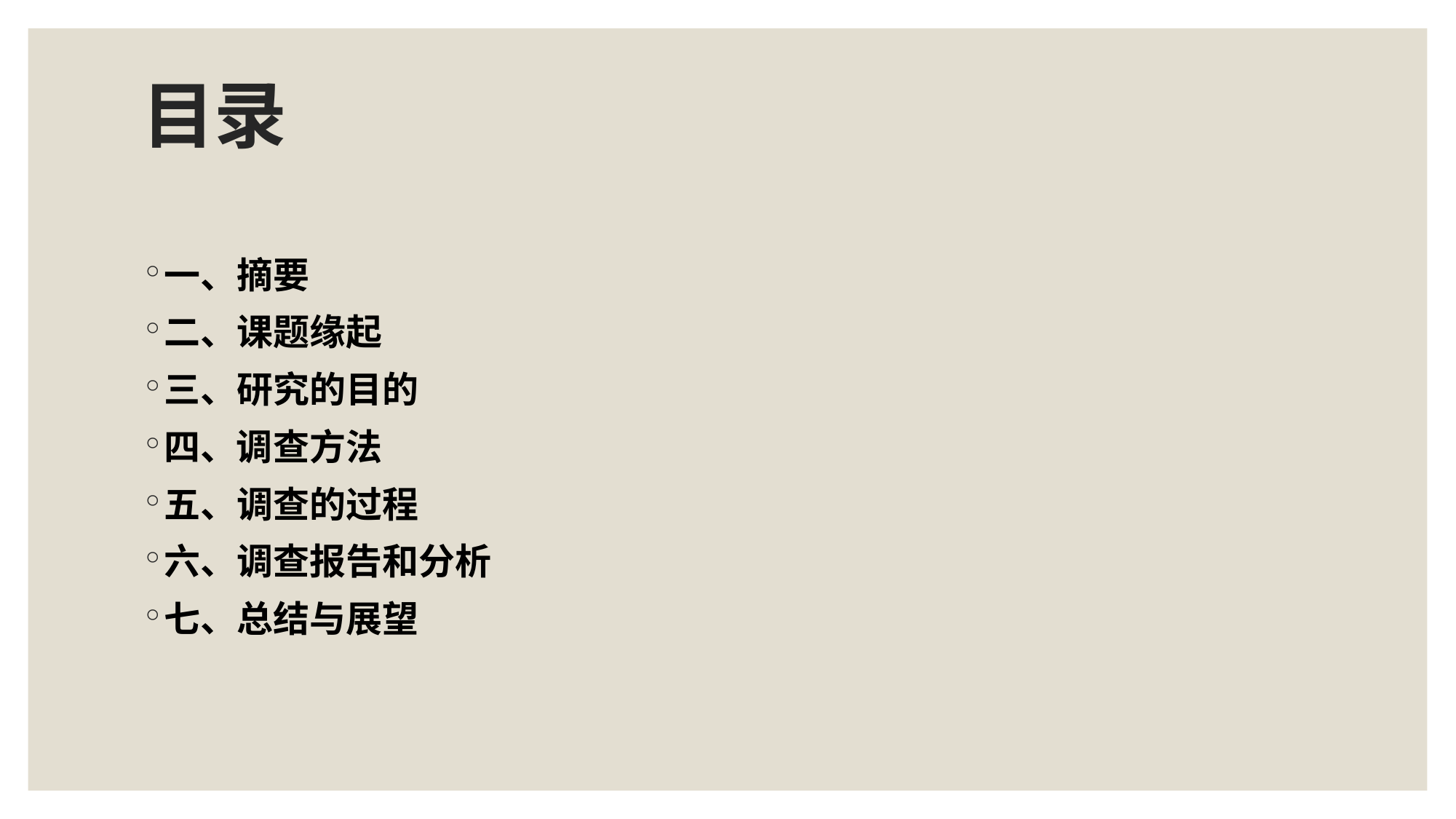

# 目录
一、摘要
二、课题缘起
三、研究的目的
四、调查方法
五、调查的过程
六、调查报告和分析
七、总结与展望